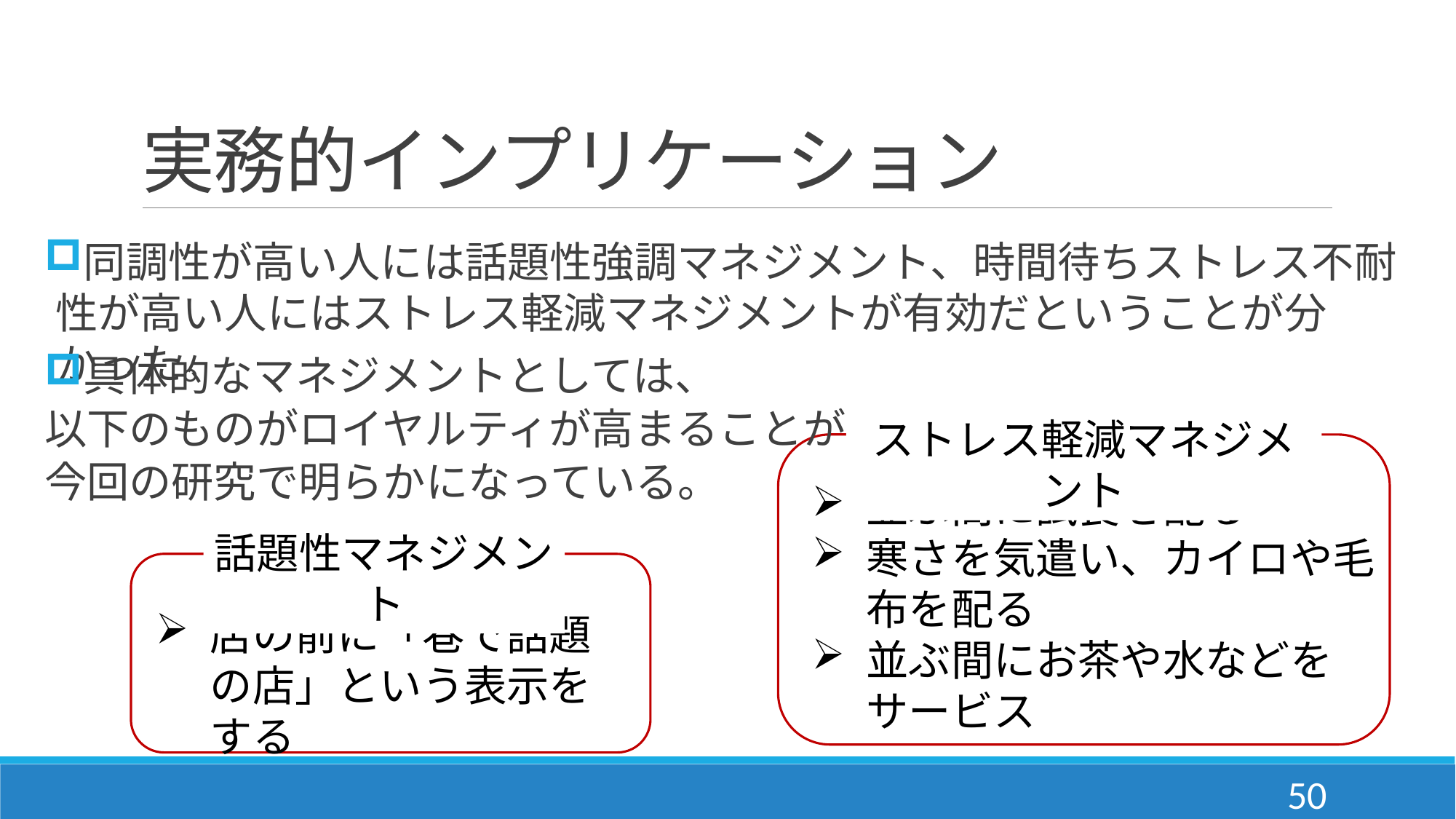

# 実務的インプリケーション
同調性が高い人には話題性強調マネジメント、時間待ちストレス不耐性が高い人にはストレス軽減マネジメントが有効だということが分かった。
具体的なマネジメントとしては、
以下のものがロイヤルティが高まることが
今回の研究で明らかになっている。
ストレス軽減マネジメント

並ぶ間に試食を配る
寒さを気遣い、カイロや毛布を配る
並ぶ間にお茶や水などをサービス

話題性マネジメント

店の前に「巷で話題の店」という表示をする

50